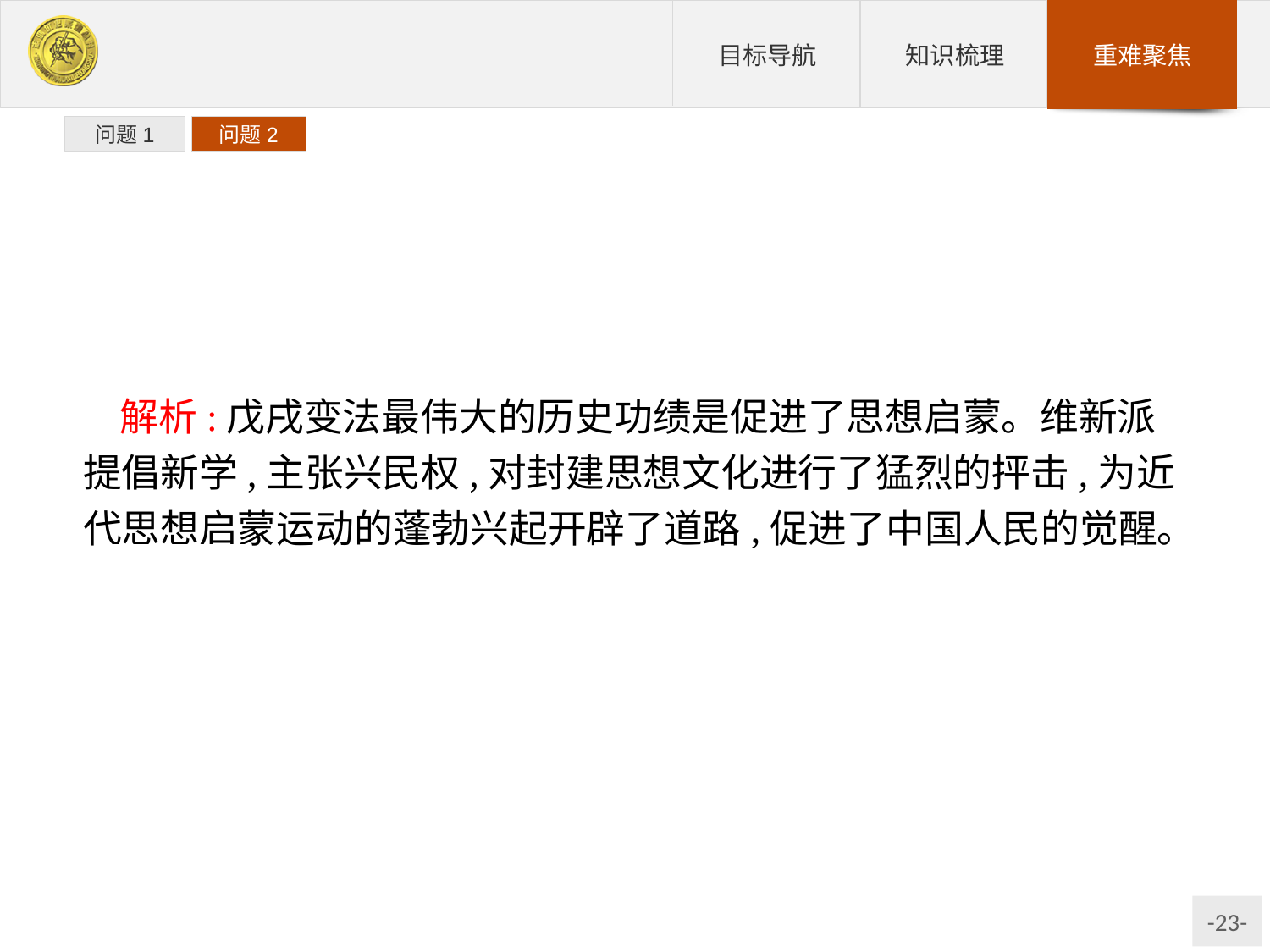

问题1
问题2
解析:戊戌变法最伟大的历史功绩是促进了思想启蒙。维新派提倡新学,主张兴民权,对封建思想文化进行了猛烈的抨击,为近代思想启蒙运动的蓬勃兴起开辟了道路,促进了中国人民的觉醒。
答案:C